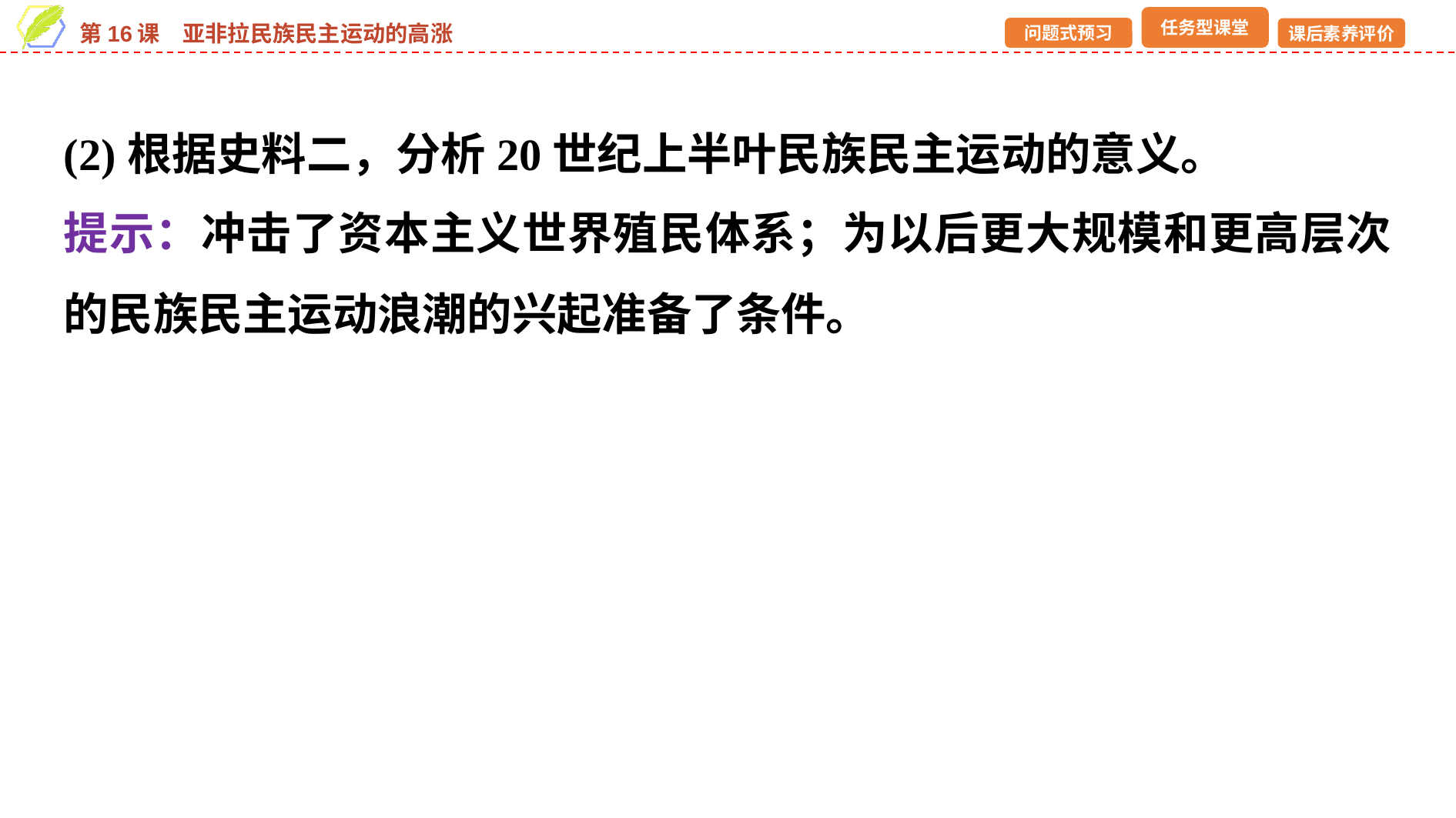

(2)根据史料二，分析20世纪上半叶民族民主运动的意义。
提示：冲击了资本主义世界殖民体系；为以后更大规模和更高层次的民族民主运动浪潮的兴起准备了条件。